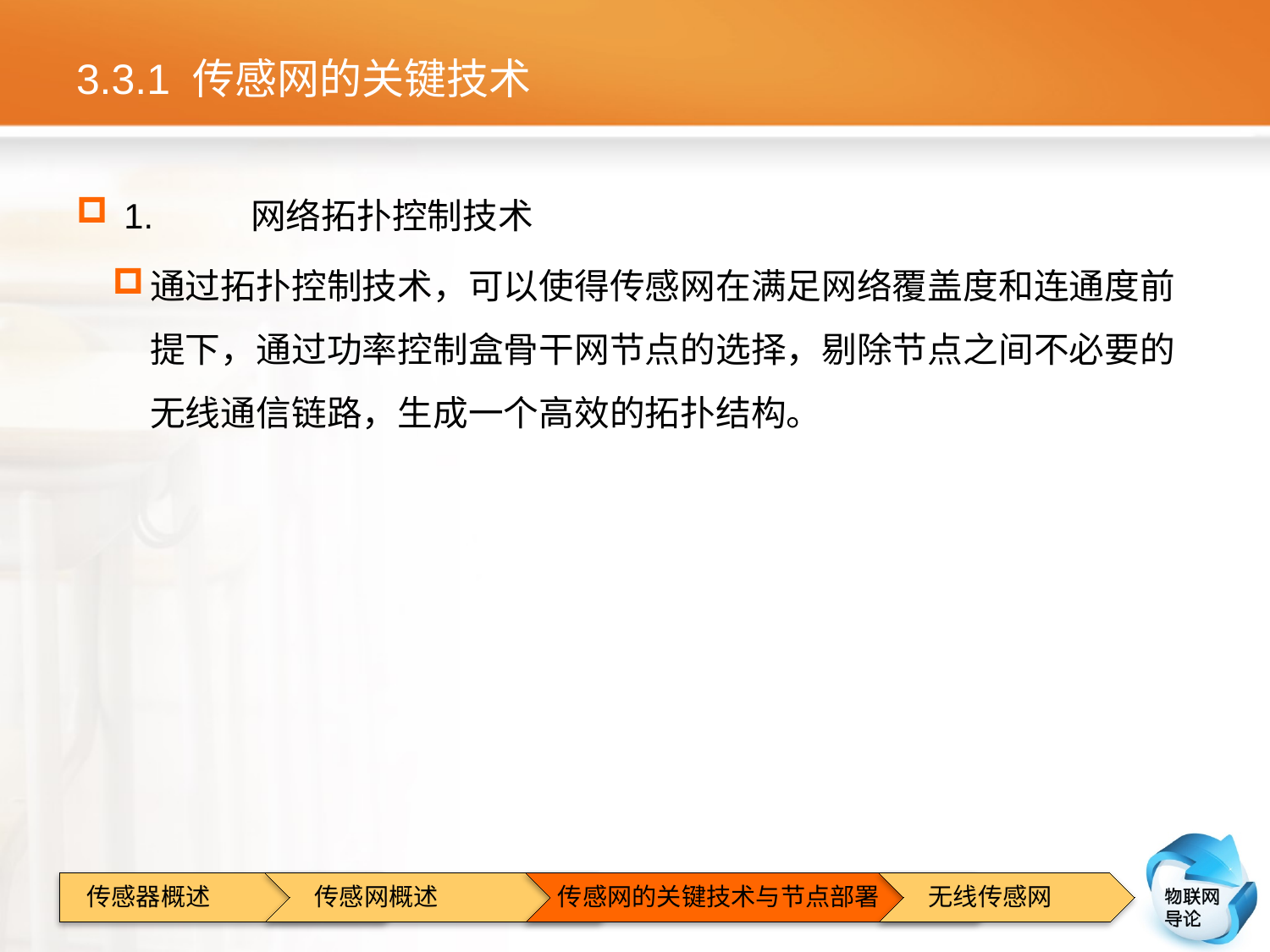

# 3.3.1 传感网的关键技术
1.	网络拓扑控制技术
通过拓扑控制技术，可以使得传感网在满足网络覆盖度和连通度前提下，通过功率控制盒骨干网节点的选择，剔除节点之间不必要的无线通信链路，生成一个高效的拓扑结构。